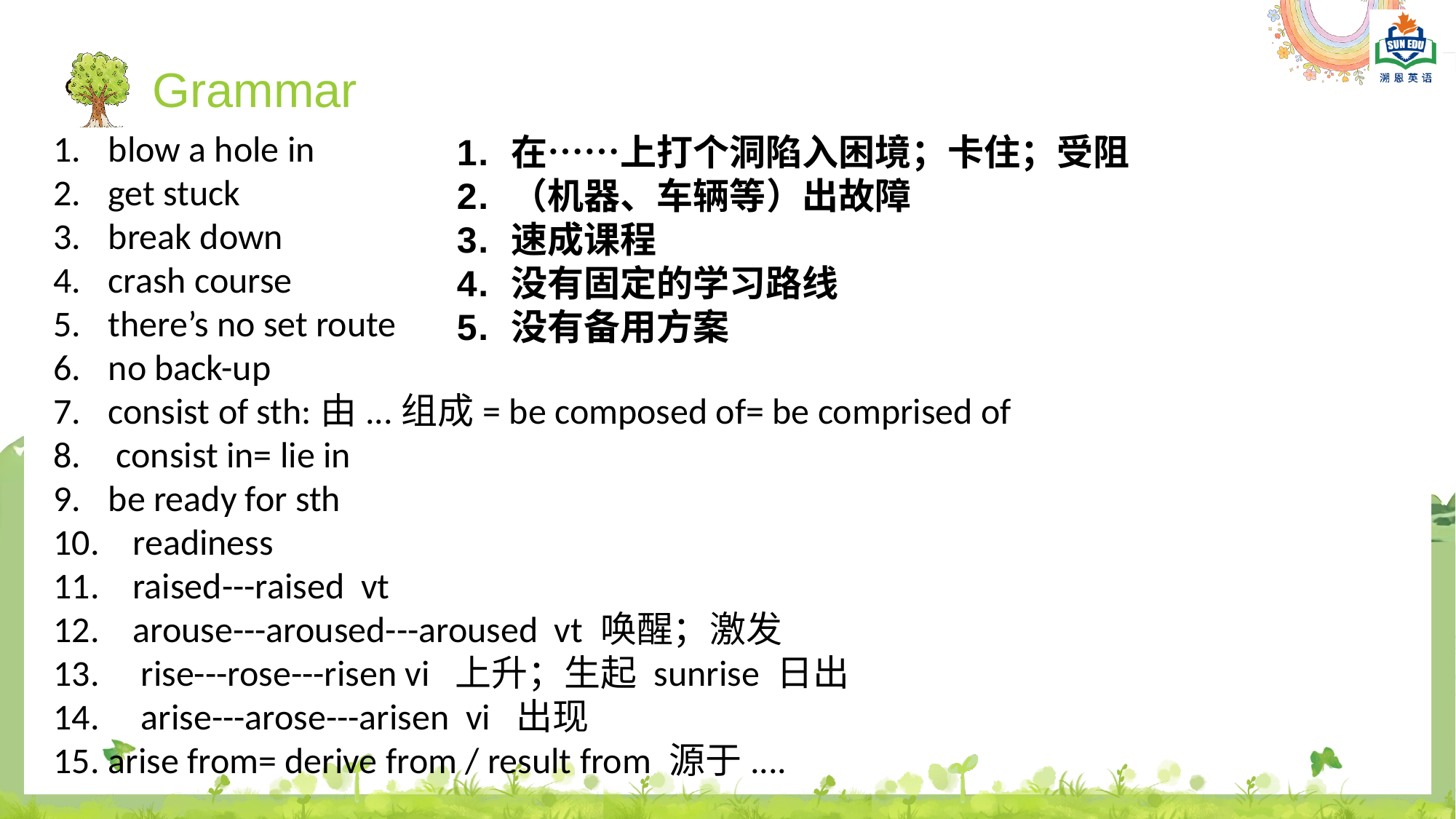

Grammar
blow a hole in
get stuck
break down
crash course
there’s no set route
no back-up
consist of sth:由...组成= be composed of= be comprised of
 consist in= lie in
be ready for sth
   readiness
   raised---raised  vt
   arouse---aroused---aroused  vt 唤醒；激发
    rise---rose---risen vi  上升；生起 sunrise 日出
    arise---arose---arisen  vi  出现
arise from= derive from / result from 源于....

在……上打个洞陷入困境；卡住；受阻
（机器、车辆等）出故障
速成课程
没有固定的学习路线
没有备用方案